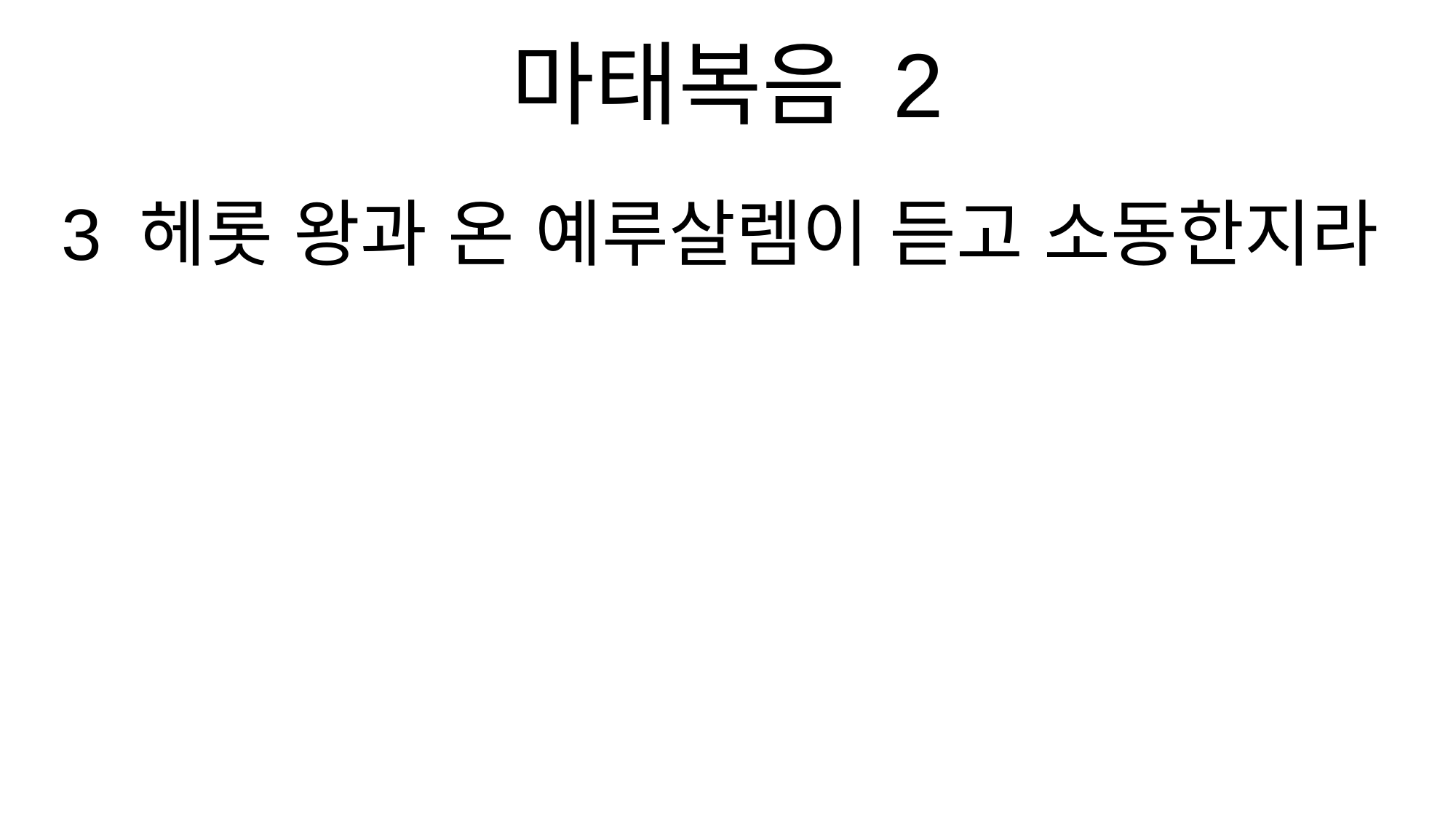

마태복음 2
3 헤롯 왕과 온 예루살렘이 듣고 소동한지라